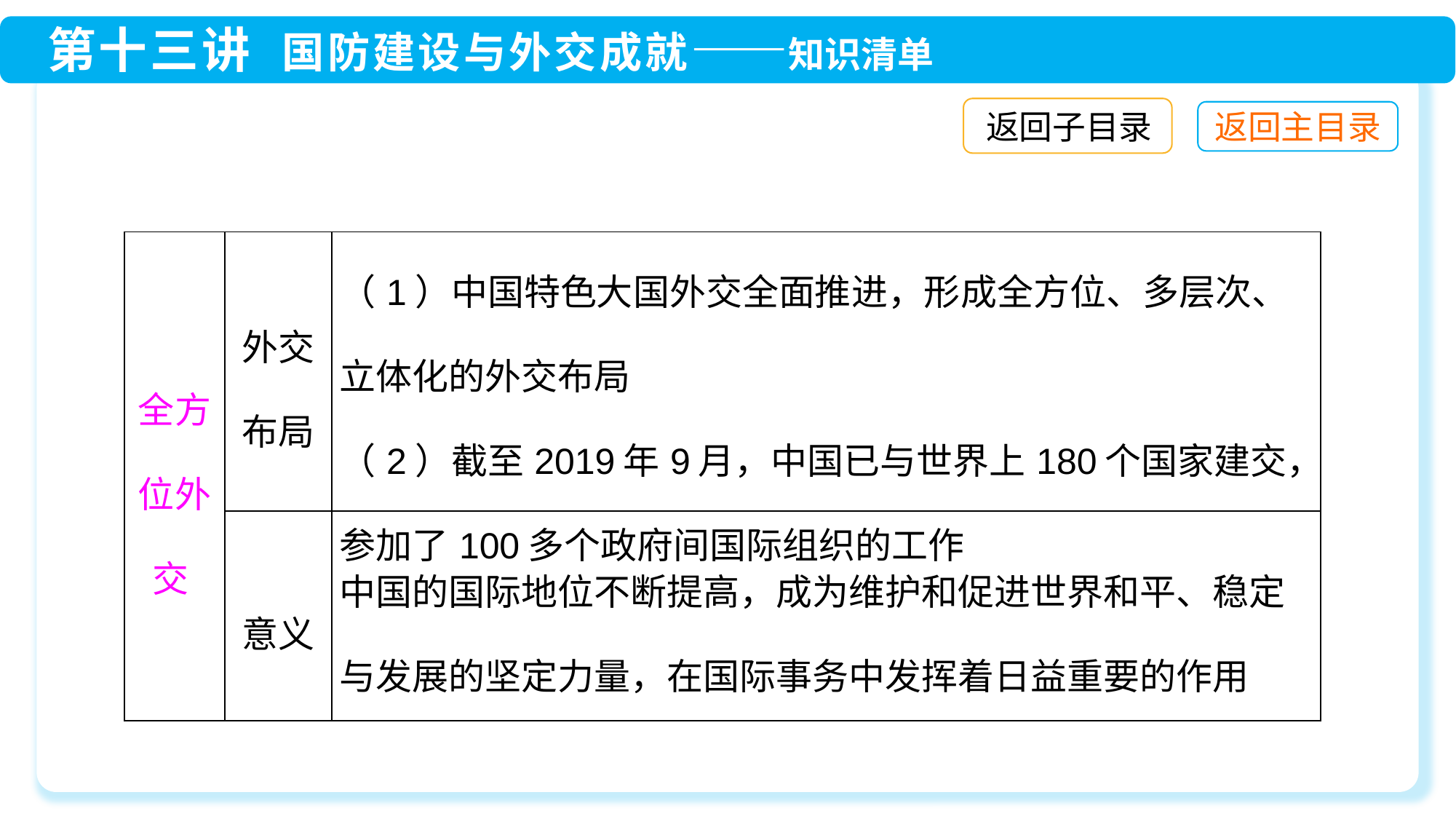

返回子目录
| 全方位外交 | 外交 布局 | （1）中国特色大国外交全面推进，形成全方位、多层次、立体化的外交布局 （2）截至2019年9月，中国已与世界上180个国家建交，参加了100多个政府间国际组织的工作 |
| --- | --- | --- |
|  | 意义 | 中国的国际地位不断提高，成为维护和促进世界和平、稳定与发展的坚定力量，在国际事务中发挥着日益重要的作用 |